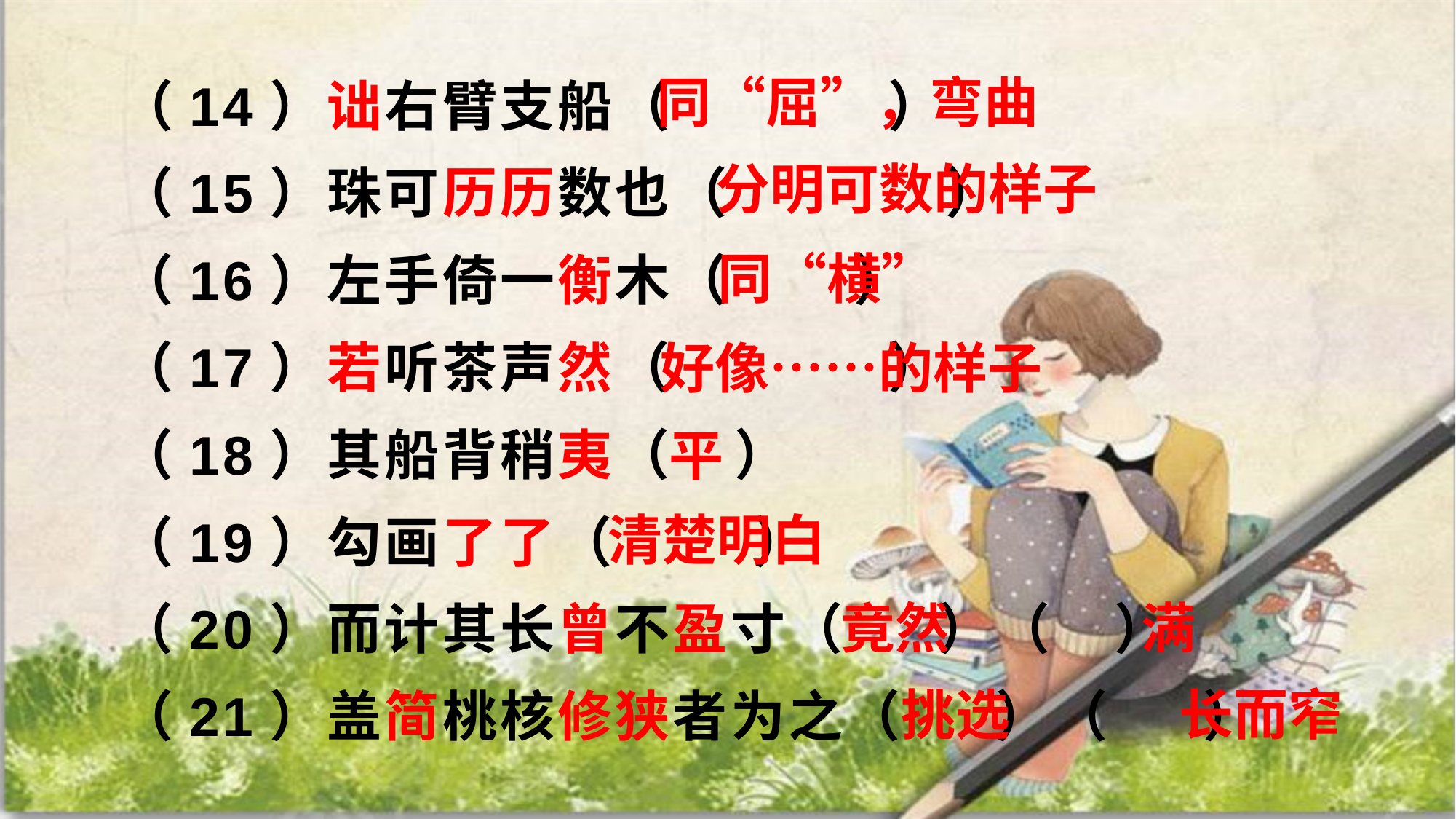

（14）诎右臂支船（              ）
（15）珠可历历数也（              ）
（16）左手倚一衡木（        ）
（17）若听茶声然（              ）
（18）其船背稍夷（    ）
（19）勾画了了（         ）
（20）而计其长曾不盈寸（      ）（    ）
（21）盖简桃核修狭者为之（      ）（      ）
同“屈”，弯曲
分明可数的样子
同“横”
好像……的样子
平
清楚明白
竟然
满
挑选
长而窄